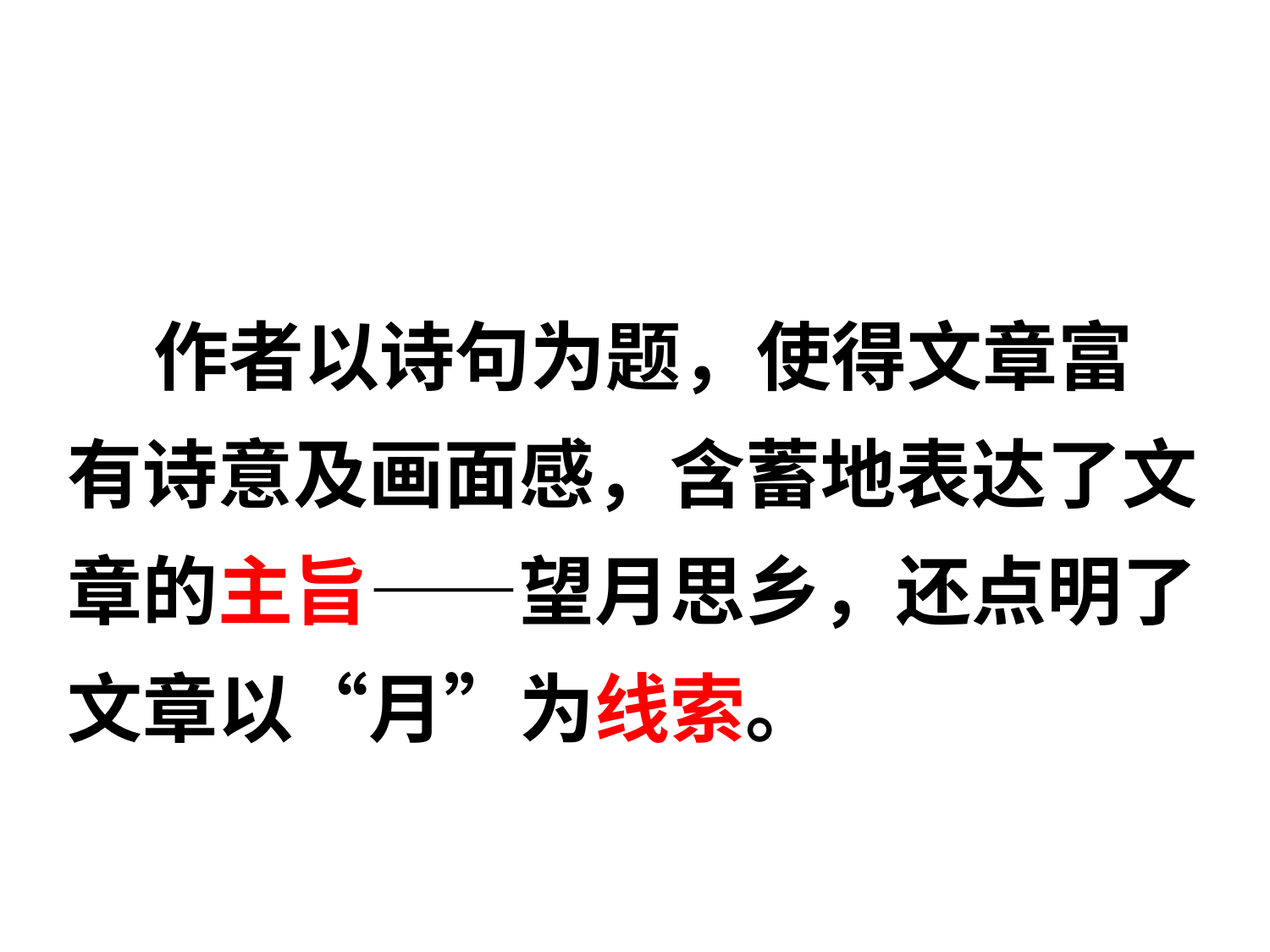

作者以诗句为题，使得文章富有诗意及画面感，含蓄地表达了文章的主旨——望月思乡，还点明了文章以“月”为线索。